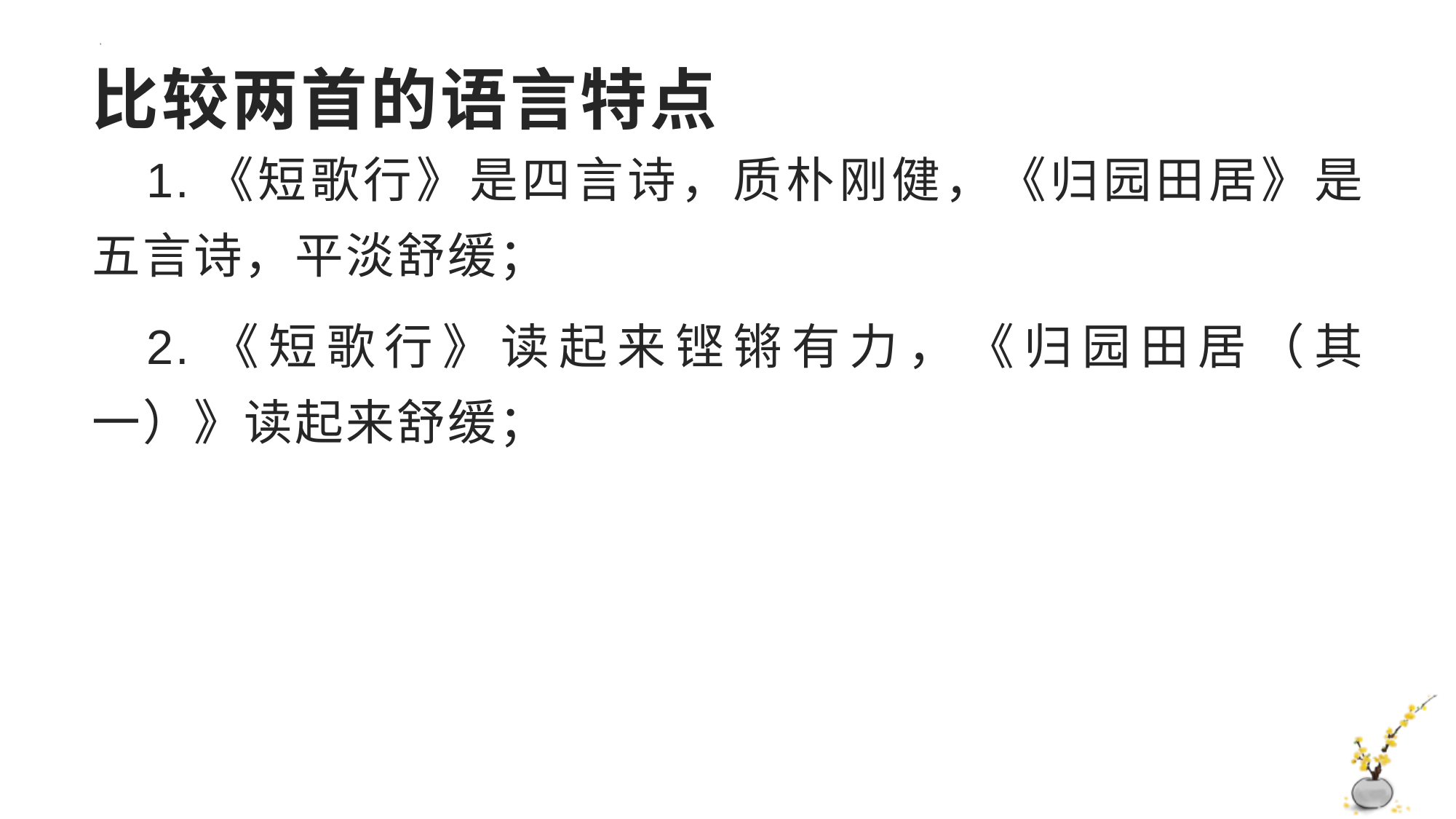

# 比较两首的语言特点
1.《短歌行》是四言诗，质朴刚健，《归园田居》是五言诗，平淡舒缓；
2.《短歌行》读起来铿锵有力，《归园田居（其一）》读起来舒缓；